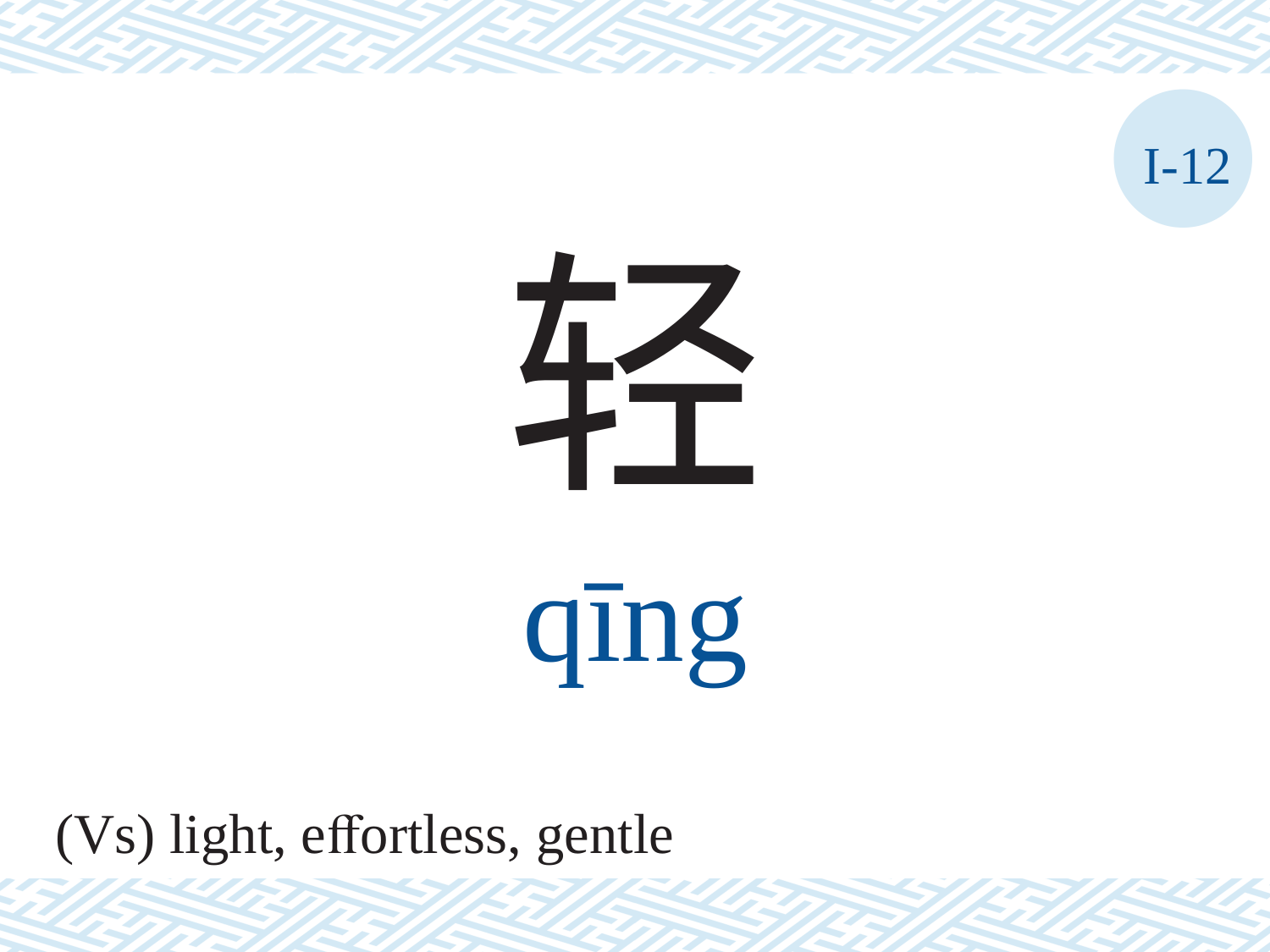

I-12
轻
qīng
(Vs) light, eﬀortless, gentle